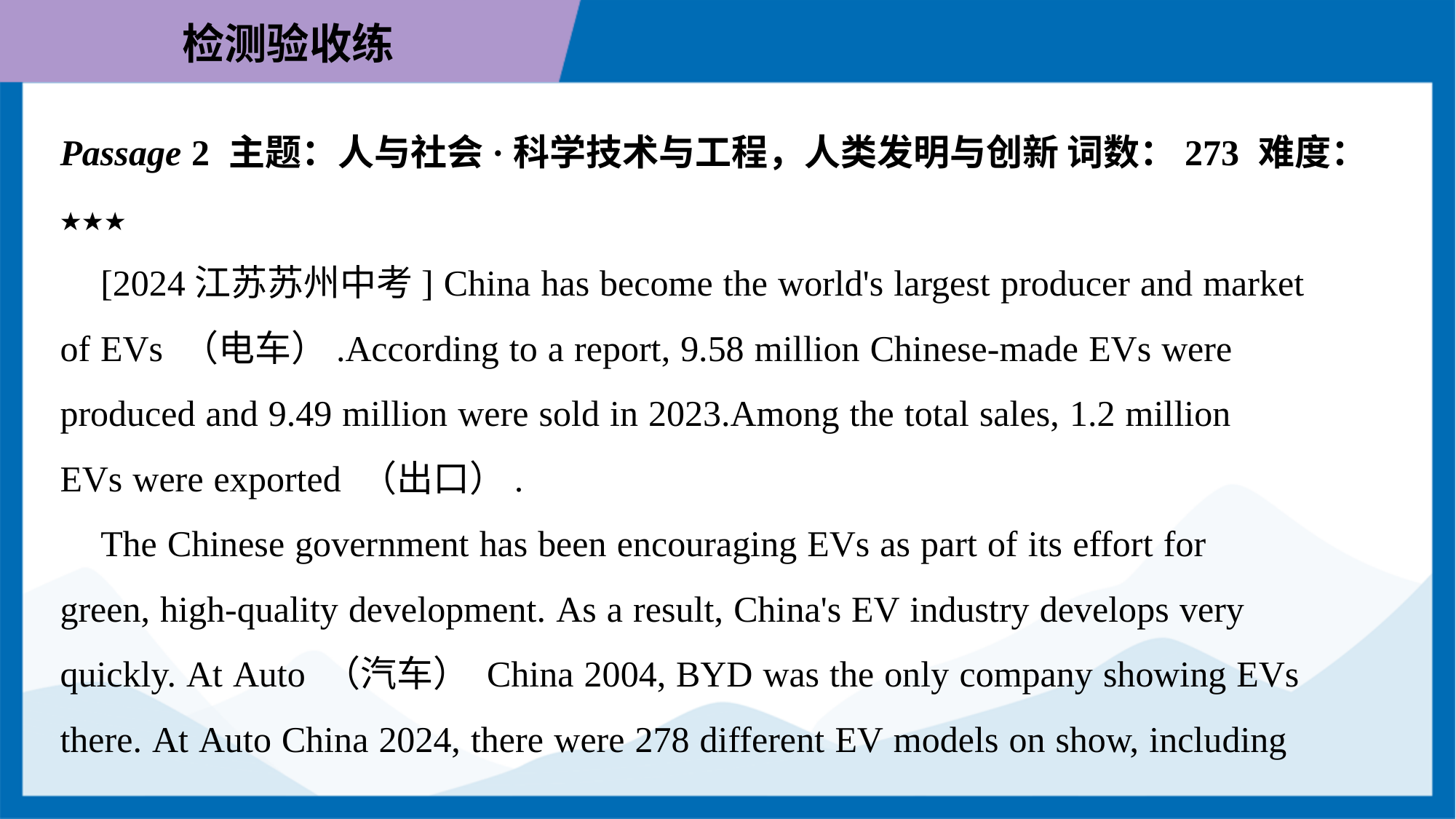

Passage 2 主题：人与社会·科学技术与工程，人类发明与创新 词数：273 难度：
★★★
    [2024江苏苏州中考] China has become the world's largest producer and market
of EVs （电车）.According to a report, 9.58 million Chinese-made EVs were
produced and 9.49 million were sold in 2023.Among the total sales, 1.2 million
EVs were exported （出口）.
    The Chinese government has been encouraging EVs as part of its effort for
green, high-quality development. As a result, China's EV industry develops very
quickly. At Auto （汽车） China 2004, BYD was the only company showing EVs
there. At Auto China 2024, there were 278 different EV models on show, including